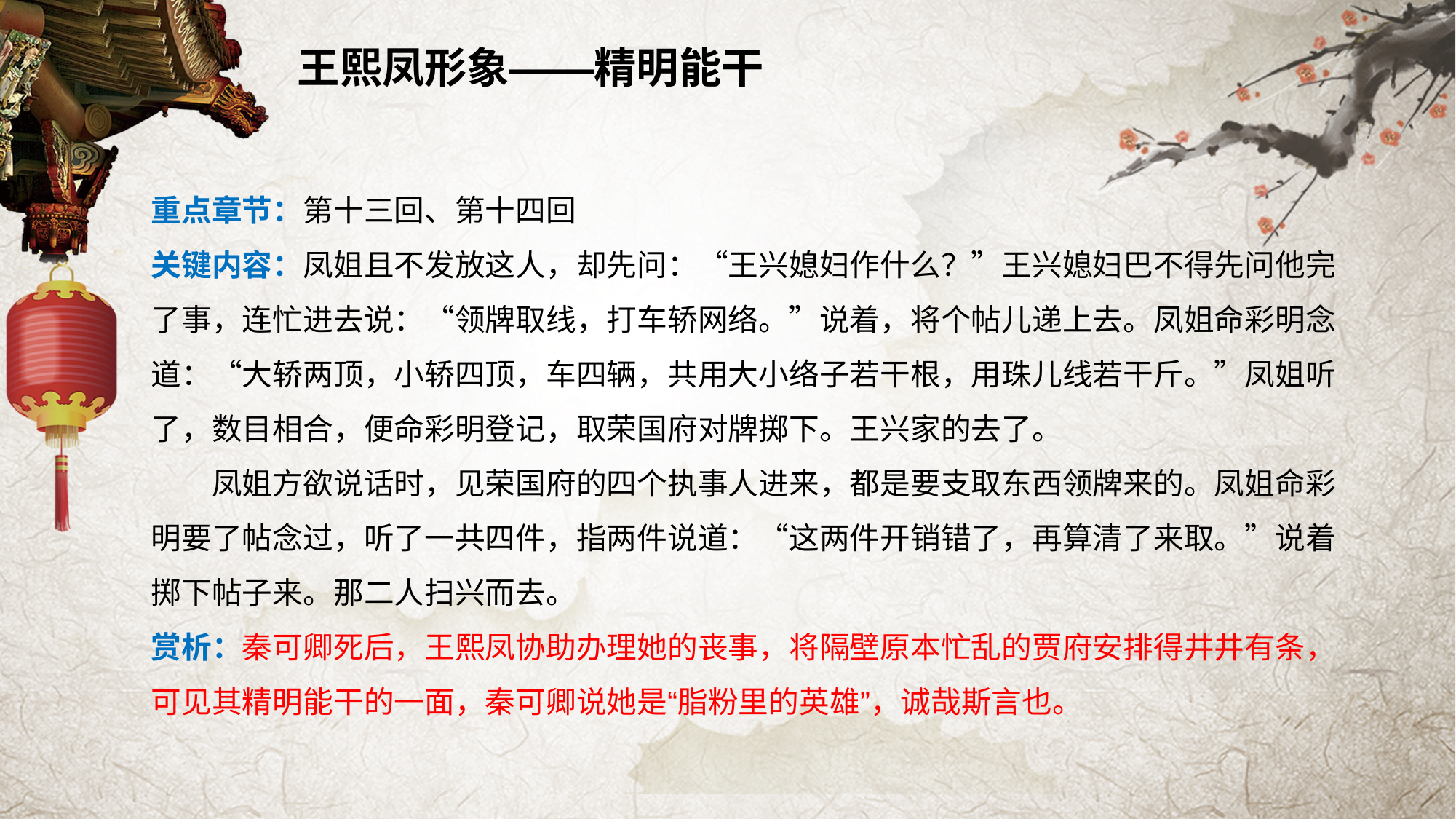

王熙凤形象——精明能干
重点章节：第十三回、第十四回
关键内容：凤姐且不发放这人，却先问：“王兴媳妇作什么？”王兴媳妇巴不得先问他完了事，连忙进去说：“领牌取线，打车轿网络。”说着，将个帖儿递上去。凤姐命彩明念道：“大轿两顶，小轿四顶，车四辆，共用大小络子若干根，用珠儿线若干斤。”凤姐听了，数目相合，便命彩明登记，取荣国府对牌掷下。王兴家的去了。
　　凤姐方欲说话时，见荣国府的四个执事人进来，都是要支取东西领牌来的。凤姐命彩明要了帖念过，听了一共四件，指两件说道：“这两件开销错了，再算清了来取。”说着掷下帖子来。那二人扫兴而去。
赏析：秦可卿死后，王熙凤协助办理她的丧事，将隔壁原本忙乱的贾府安排得井井有条，可见其精明能干的一面，秦可卿说她是“脂粉里的英雄”，诚哉斯言也。